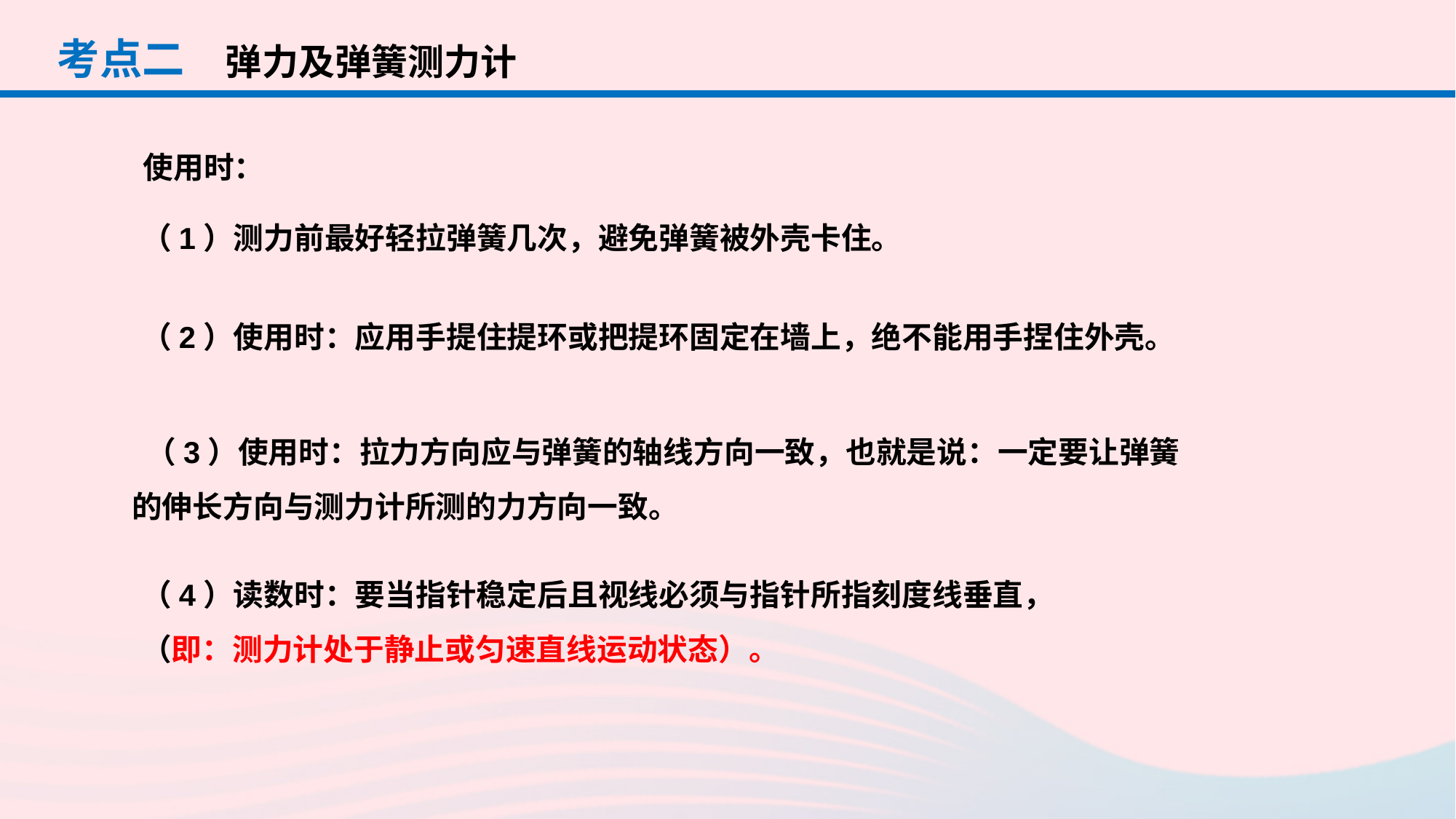

考点二
弹力及弹簧测力计
使用时：
（1）测力前最好轻拉弹簧几次，避免弹簧被外壳卡住。
（2）使用时：应用手提住提环或把提环固定在墙上，绝不能用手捏住外壳。
 （3）使用时：拉力方向应与弹簧的轴线方向一致，也就是说：一定要让弹簧的伸长方向与测力计所测的力方向一致。
（4）读数时：要当指针稳定后且视线必须与指针所指刻度线垂直，
（即：测力计处于静止或匀速直线运动状态）。